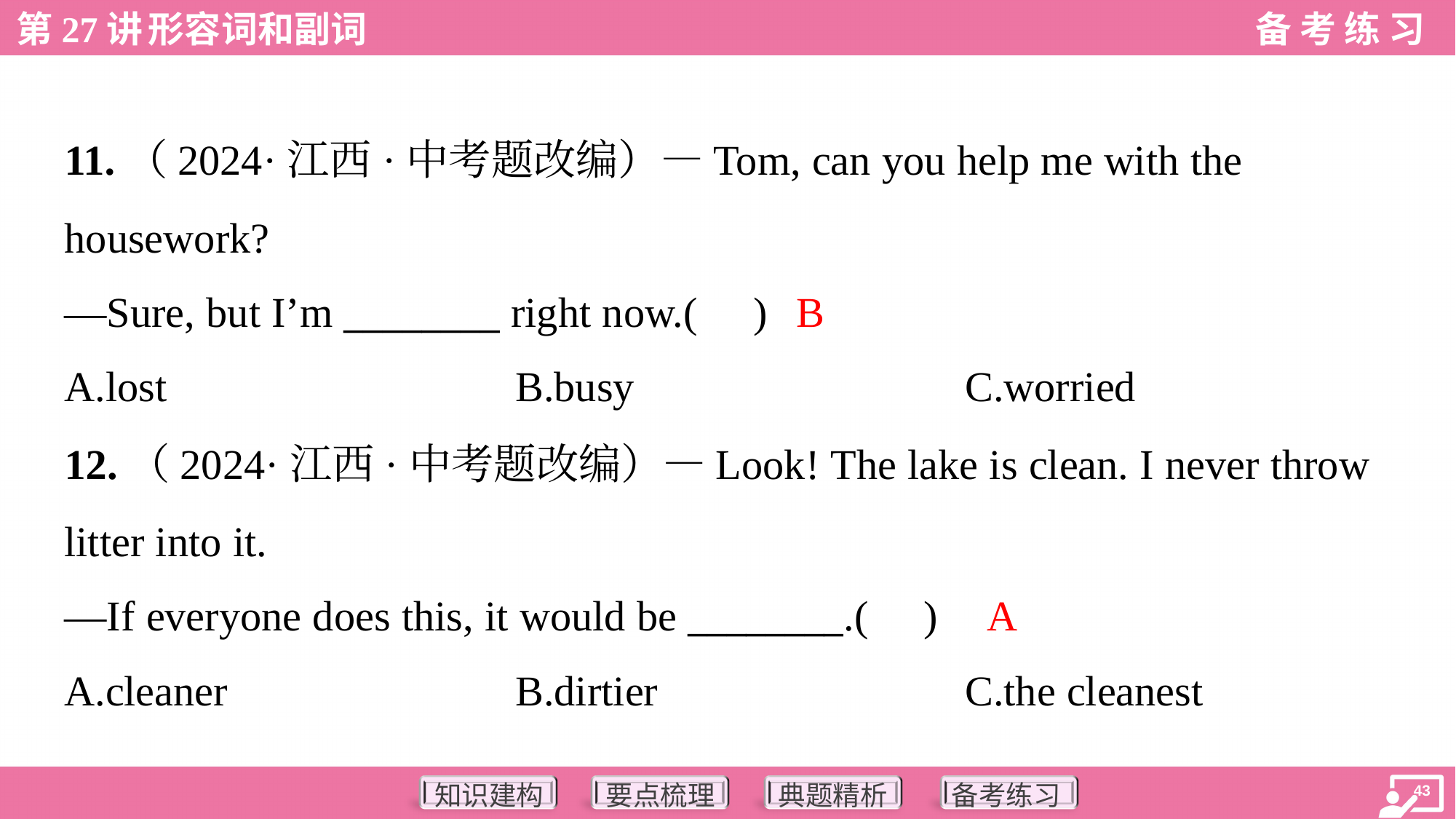

11.（2024·江西·中考题改编）—Tom, can you help me with the
housework?
—Sure, but I’m ________ right now.(     )
B
A.lost	B.busy	C.worried
12.（2024·江西·中考题改编）—Look! The lake is clean. I never throw
litter into it.
—If everyone does this, it would be ________.(     )
A
A.cleaner	B.dirtier	C.the cleanest